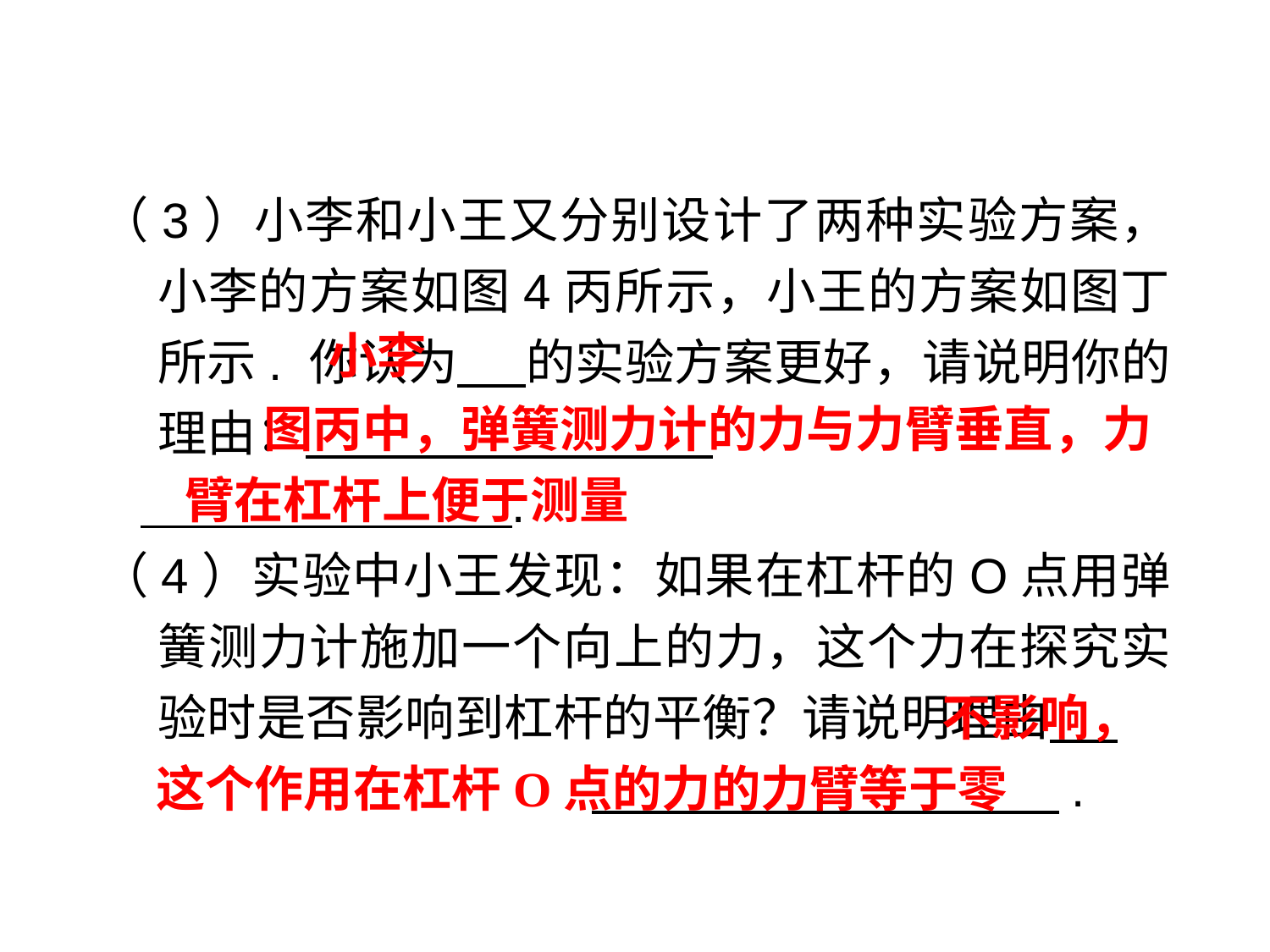

（3）小李和小王又分别设计了两种实验方案，小李的方案如图4丙所示，小王的方案如图丁所示. 你认为      的实验方案更好，请说明你的理由：                                     .
                              .
（4）实验中小王发现：如果在杠杆的O点用弹簧测力计施加一个向上的力，这个力在探究实验时是否影响到杠杆的平衡？请说明理由      .     　　　　　　　　　                                      .
小李
      图丙中，弹簧测力计的力与力臂垂直，力臂在杠杆上便于测量
                                                                     不影响，这个作用在杠杆O点的力的力臂等于零